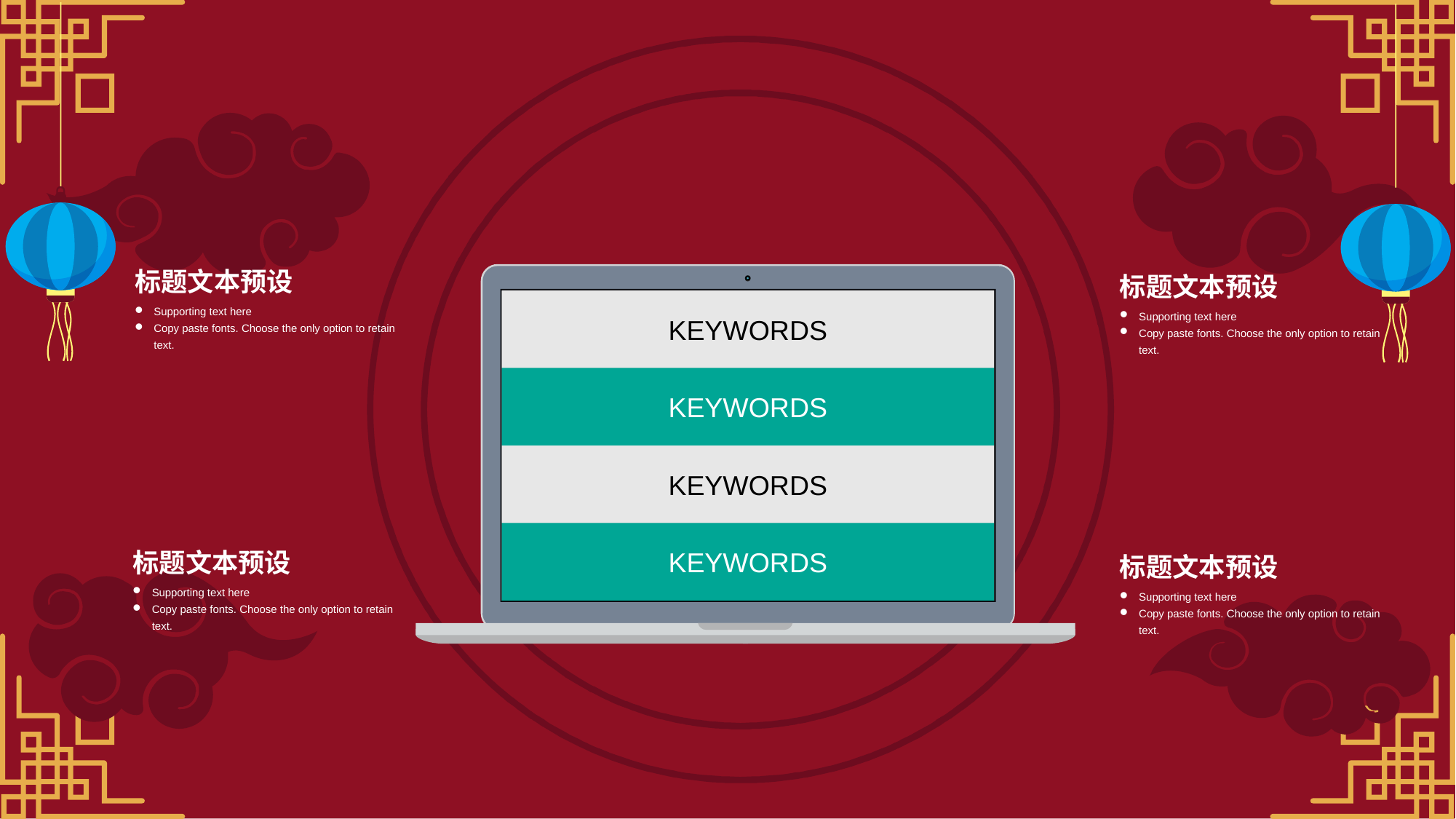

标题文本预设
标题文本预设

KEYWORDS

Supporting text here
Copy paste fonts. Choose the only option to retain text.
Supporting text here
Copy paste fonts. Choose the only option to retain text.
KEYWORDS
KEYWORDS
KEYWORDS
标题文本预设
标题文本预设
Supporting text here
Copy paste fonts. Choose the only option to retain text.
Supporting text here
Copy paste fonts. Choose the only option to retain text.